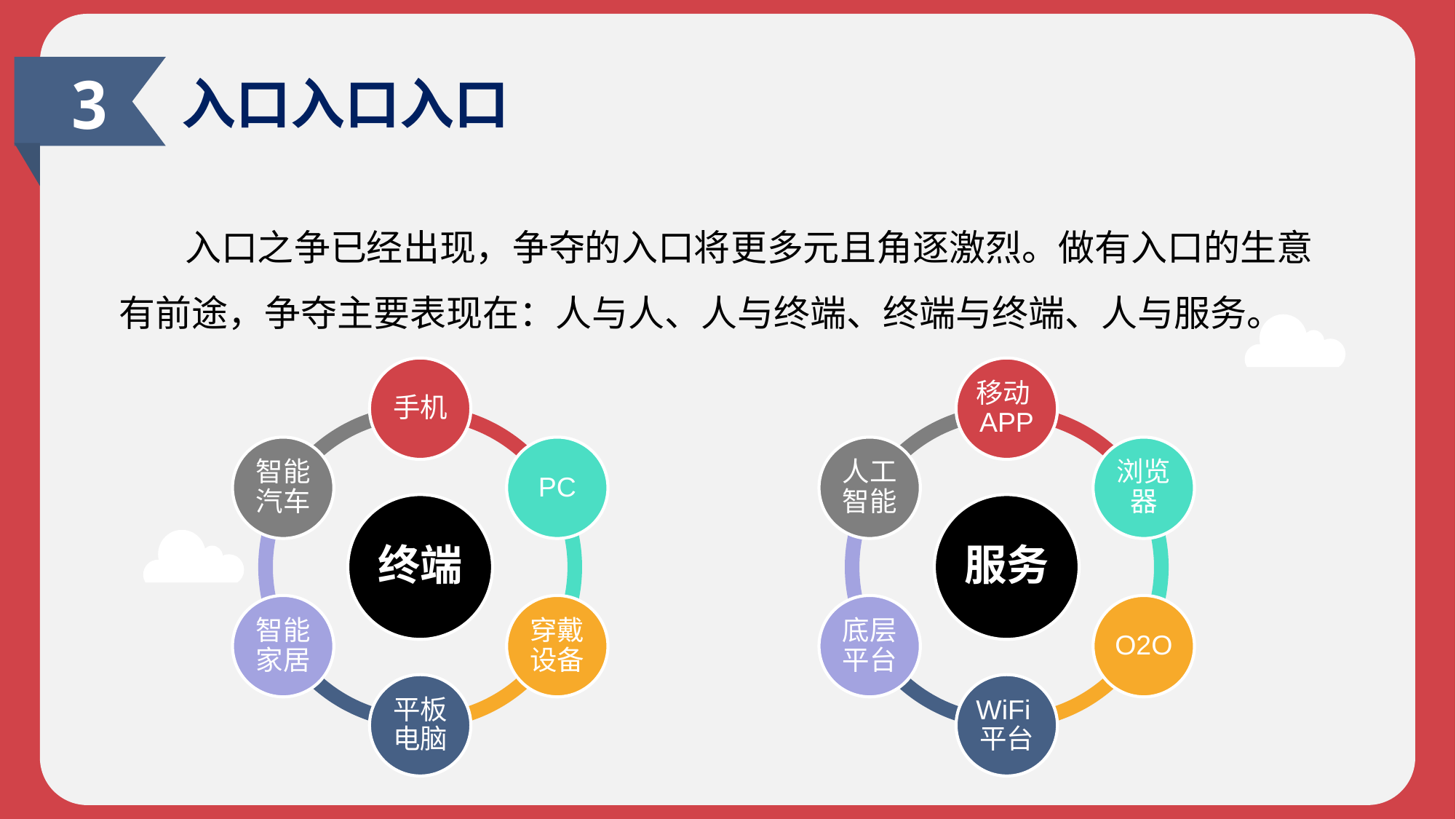

3
入口入口入口
       入口之争已经出现，争夺的入口将更多元且角逐激烈。做有入口的生意有前途，争夺主要表现在：人与人、人与终端、终端与终端、人与服务。

终端
手机
PC
穿戴设备
平板电脑
智能家居
智能汽车
服务
移动APP
浏览器
O2O
WiFi平台
底层平台
人工智能